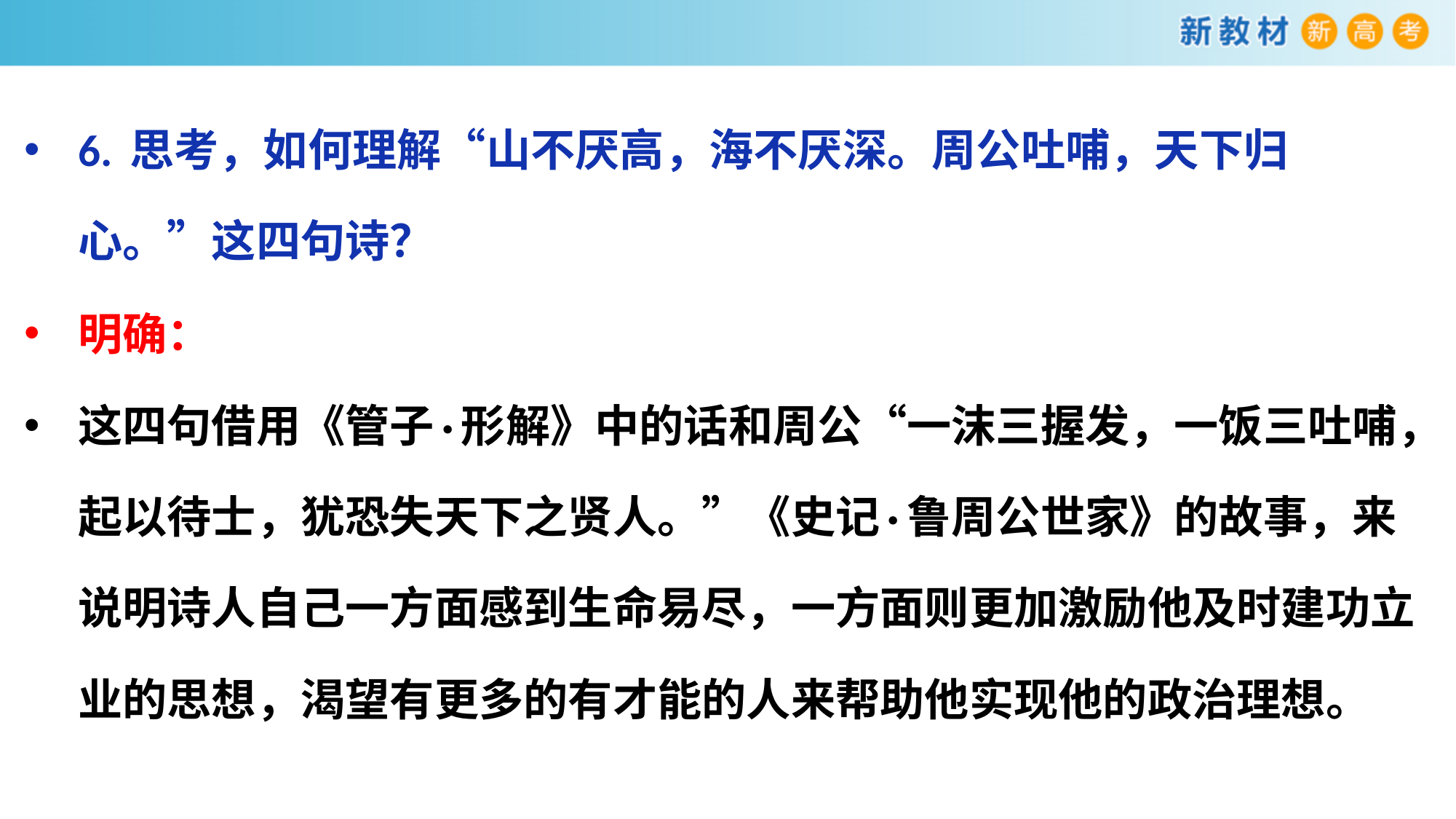

6. 思考，如何理解“山不厌高，海不厌深。周公吐哺，天下归心。”这四句诗？
明确：
这四句借用《管子·形解》中的话和周公“一沫三握发，一饭三吐哺，起以待士，犹恐失天下之贤人。”《史记·鲁周公世家》的故事，来说明诗人自己一方面感到生命易尽，一方面则更加激励他及时建功立业的思想，渴望有更多的有才能的人来帮助他实现他的政治理想。